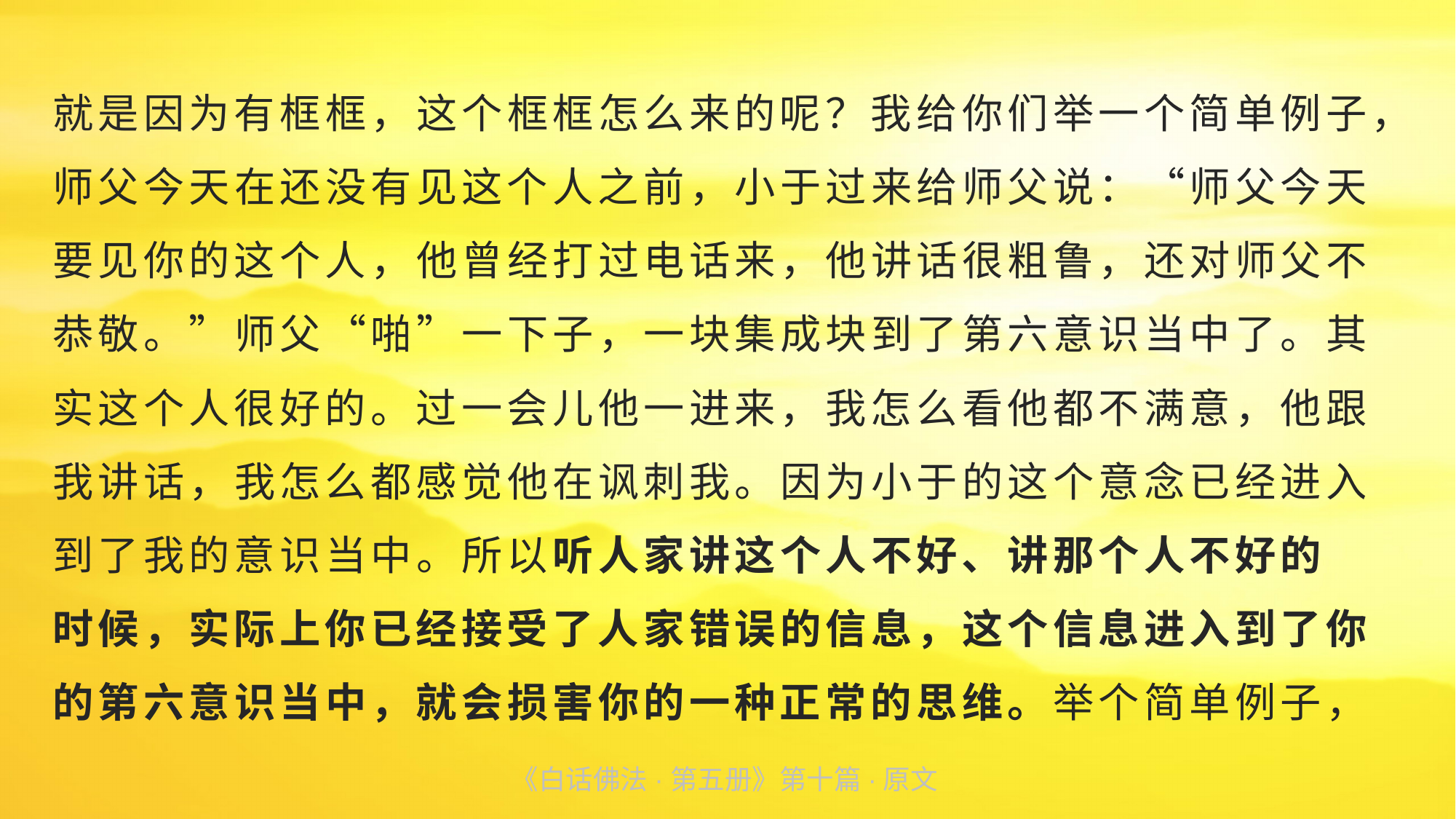

就是因为有框框，这个框框怎么来的呢？我给你们举一个简单例子，师父今天在还没有见这个人之前，小于过来给师父说：“师父今天要见你的这个人，他曾经打过电话来，他讲话很粗鲁，还对师父不恭敬。”师父“啪”一下子，一块集成块到了第六意识当中了。其实这个人很好的。过一会儿他一进来，我怎么看他都不满意，他跟我讲话，我怎么都感觉他在讽刺我。因为小于的这个意念已经进入到了我的意识当中。所以听人家讲这个人不好、讲那个人不好的
时候，实际上你已经接受了人家错误的信息，这个信息进入到了你的第六意识当中，就会损害你的一种正常的思维。举个简单例子，
《白话佛法·第五册》第十篇·原文